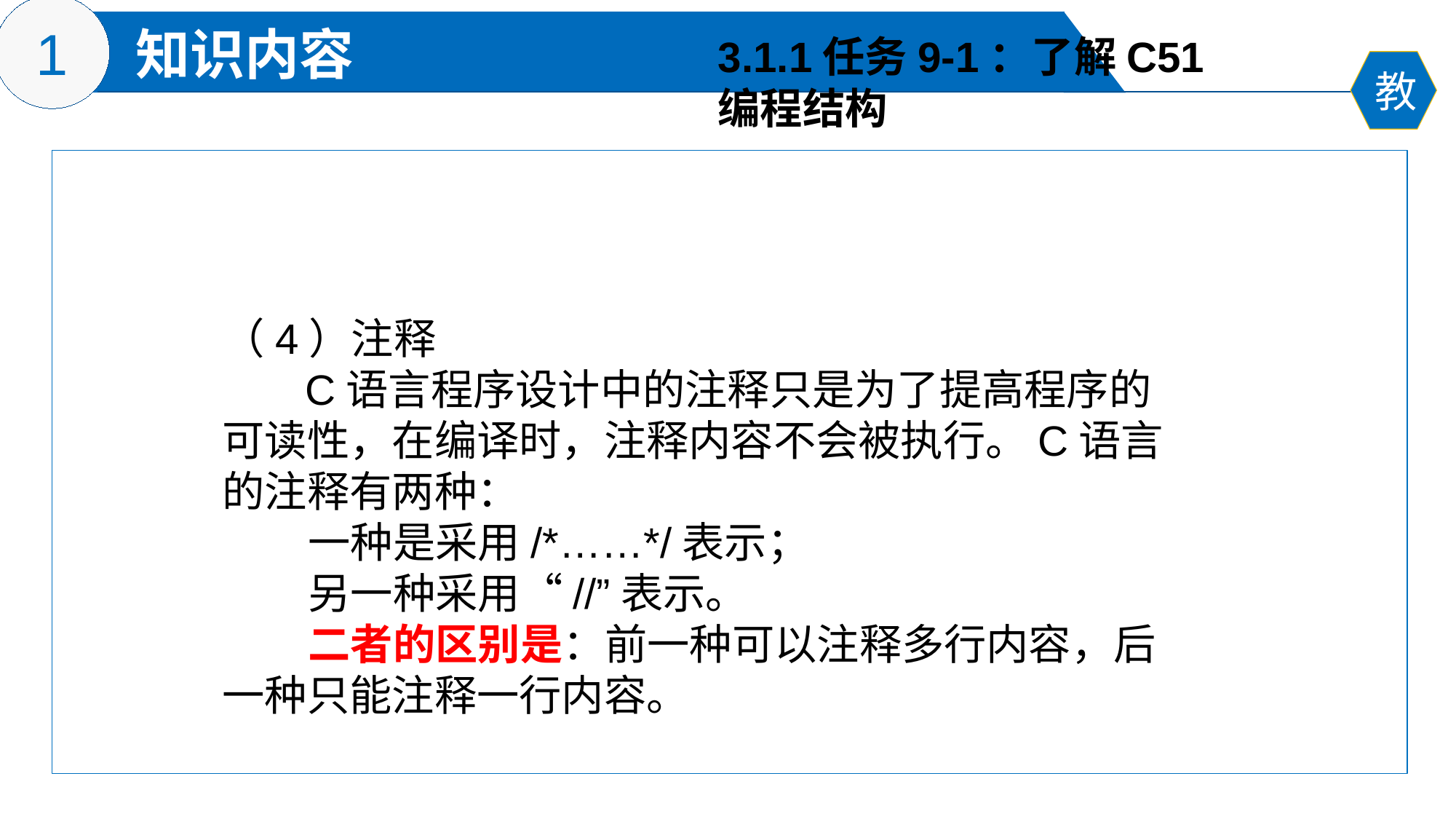

3.1.1任务9-1：了解C51
编程结构
（4）注释
       C语言程序设计中的注释只是为了提高程序的可读性，在编译时，注释内容不会被执行。C语言的注释有两种：
        一种是采用/*……*/表示；
        另一种采用“//”表示。
        二者的区别是：前一种可以注释多行内容，后一种只能注释一行内容。